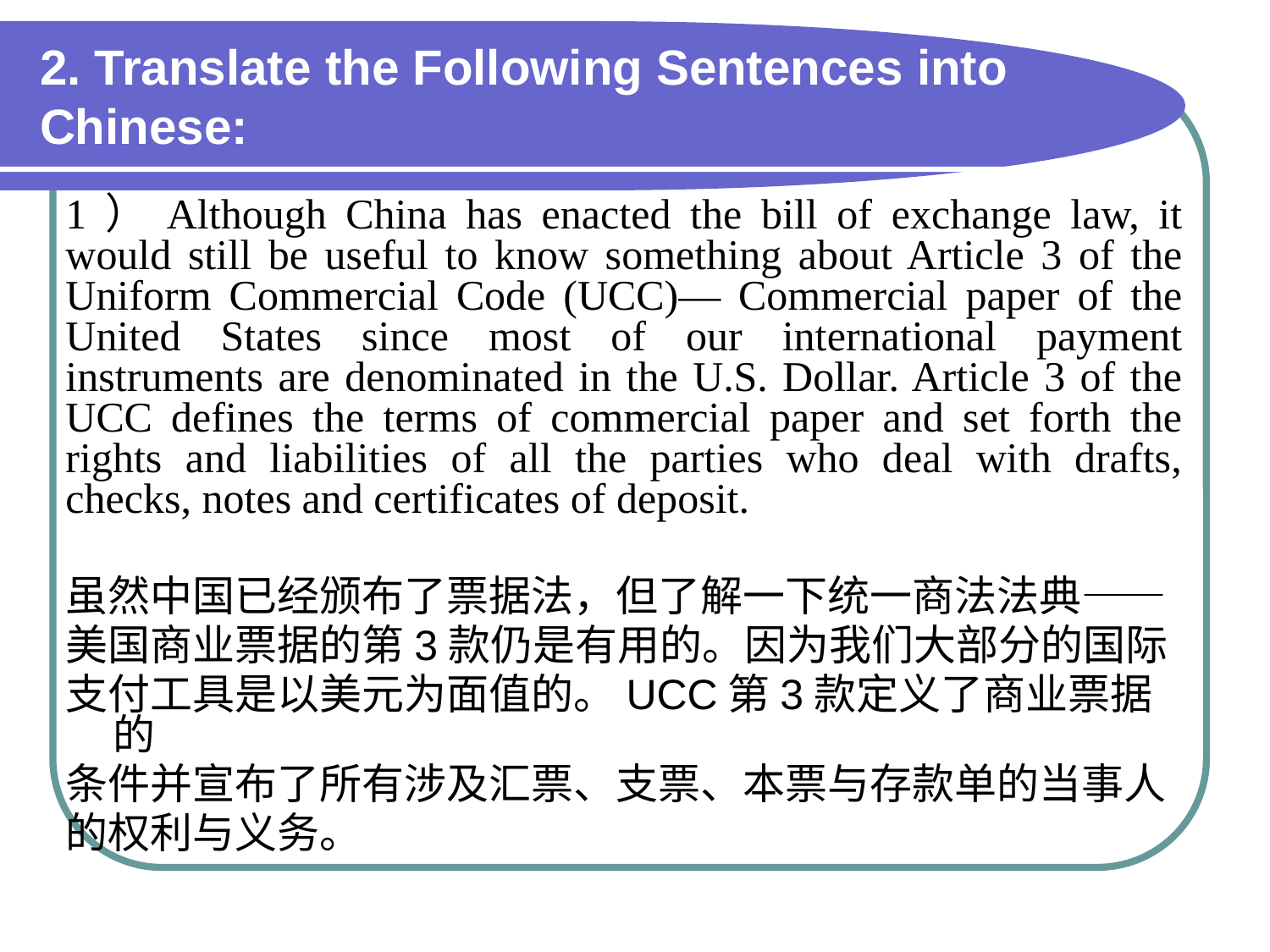

# 2. Translate the Following Sentences into Chinese:
1）Although China has enacted the bill of exchange law, it would still be useful to know something about Article 3 of the Uniform Commercial Code (UCC)— Commercial paper of the United States since most of our international payment instruments are denominated in the U.S. Dollar. Article 3 of the UCC defines the terms of commercial paper and set forth the rights and liabilities of all the parties who deal with drafts, checks, notes and certificates of deposit.

虽然中国已经颁布了票据法，但了解一下统一商法法典——
美国商业票据的第3款仍是有用的。因为我们大部分的国际
支付工具是以美元为面值的。UCC第3款定义了商业票据的
条件并宣布了所有涉及汇票、支票、本票与存款单的当事人
的权利与义务。